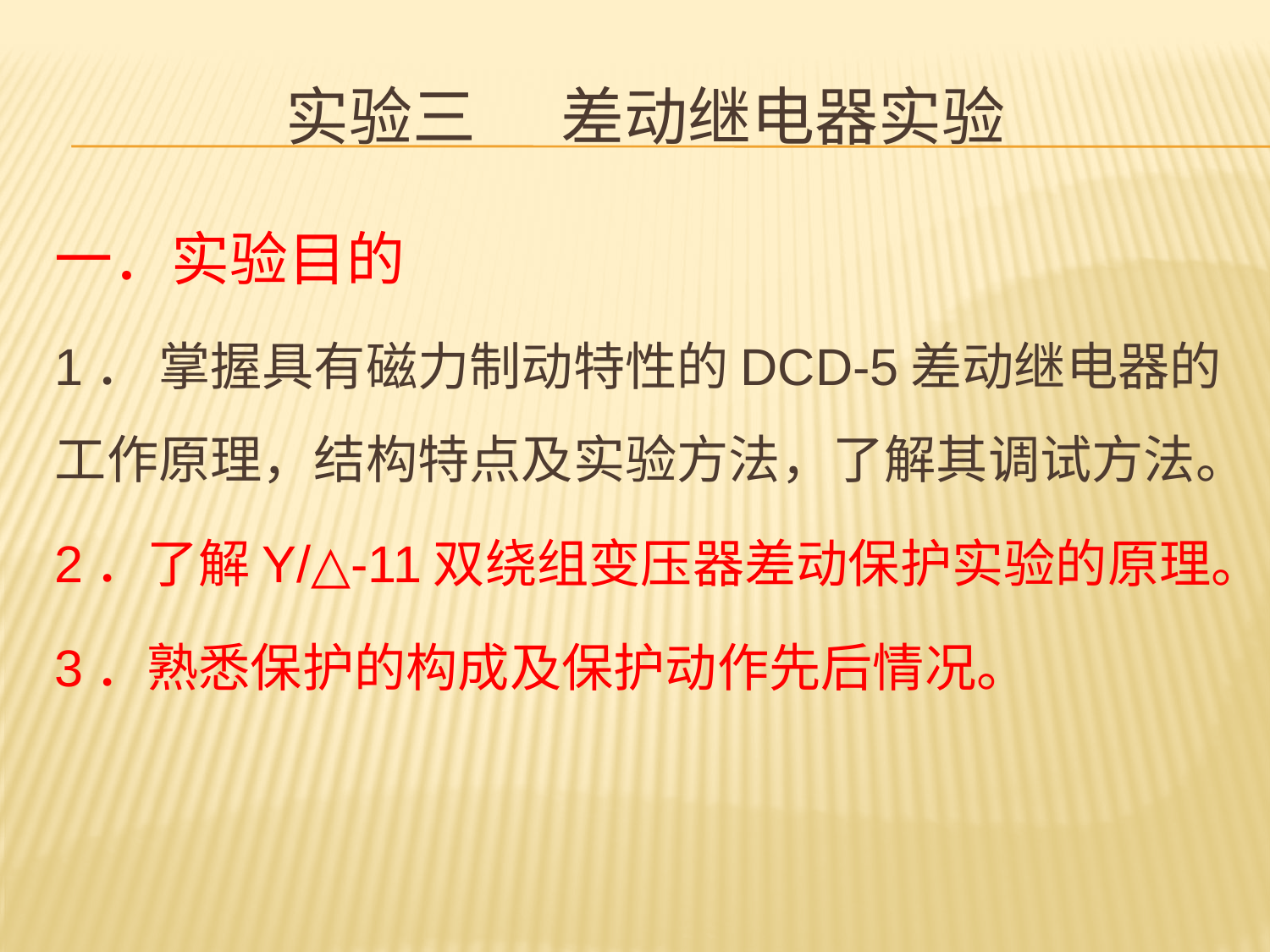

# 实验三      差动继电器实验
一．实验目的
1． 掌握具有磁力制动特性的DCD-5差动继电器的工作原理，结构特点及实验方法，了解其调试方法。
2．了解Y/△-11双绕组变压器差动保护实验的原理。
3．熟悉保护的构成及保护动作先后情况。